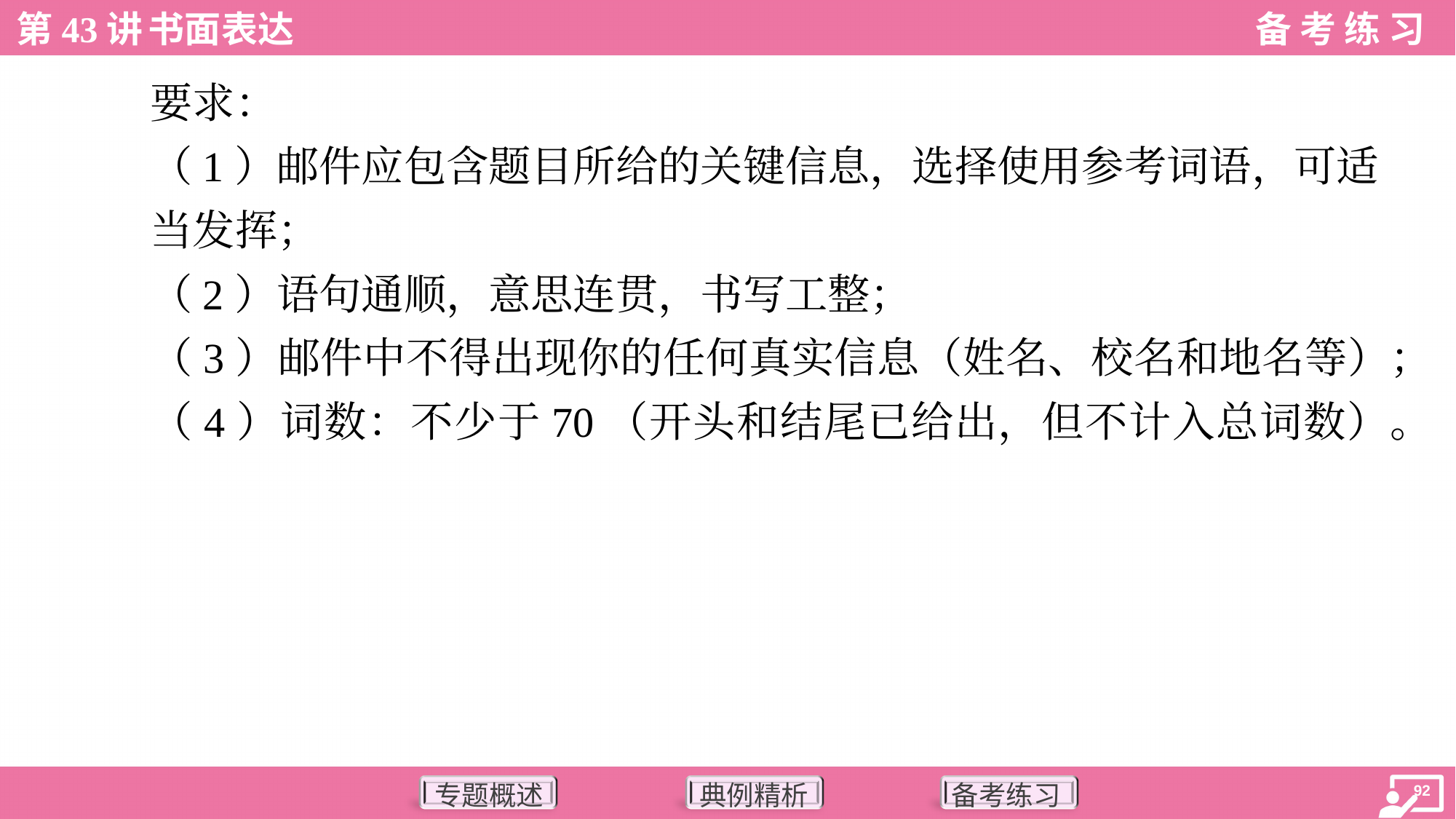

要求：
（1）邮件应包含题目所给的关键信息，选择使用参考词语，可适
当发挥；
（2）语句通顺，意思连贯，书写工整；
（3）邮件中不得出现你的任何真实信息（姓名、校名和地名等）；
（4）词数：不少于70（开头和结尾已给出，但不计入总词数）。